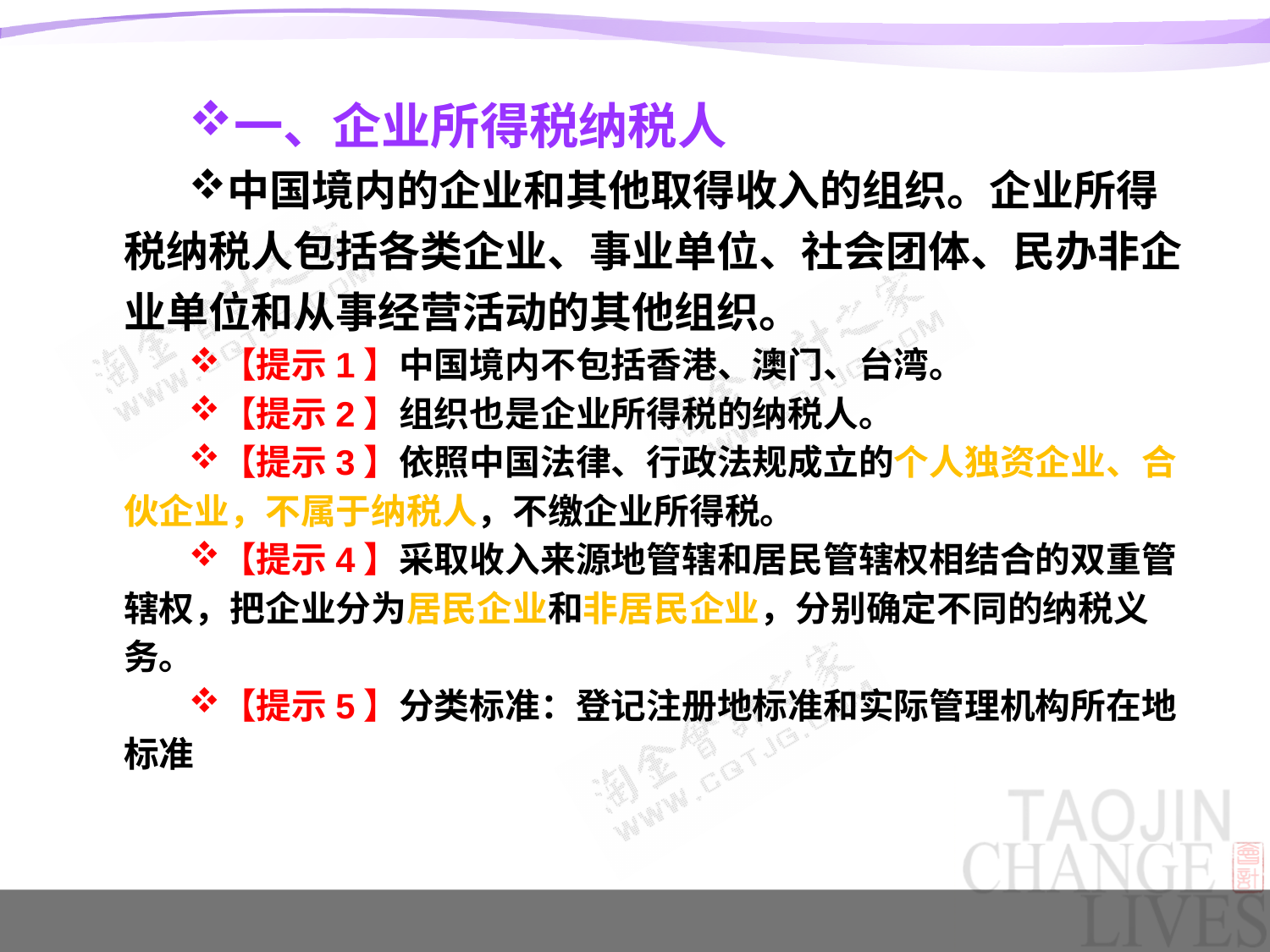

一、企业所得税纳税人
中国境内的企业和其他取得收入的组织。企业所得税纳税人包括各类企业、事业单位、社会团体、民办非企业单位和从事经营活动的其他组织。
【提示1】中国境内不包括香港、澳门、台湾。
【提示2】组织也是企业所得税的纳税人。
【提示3】依照中国法律、行政法规成立的个人独资企业、合伙企业，不属于纳税人，不缴企业所得税。
【提示4】采取收入来源地管辖和居民管辖权相结合的双重管辖权，把企业分为居民企业和非居民企业，分别确定不同的纳税义务。
【提示5】分类标准：登记注册地标准和实际管理机构所在地标准